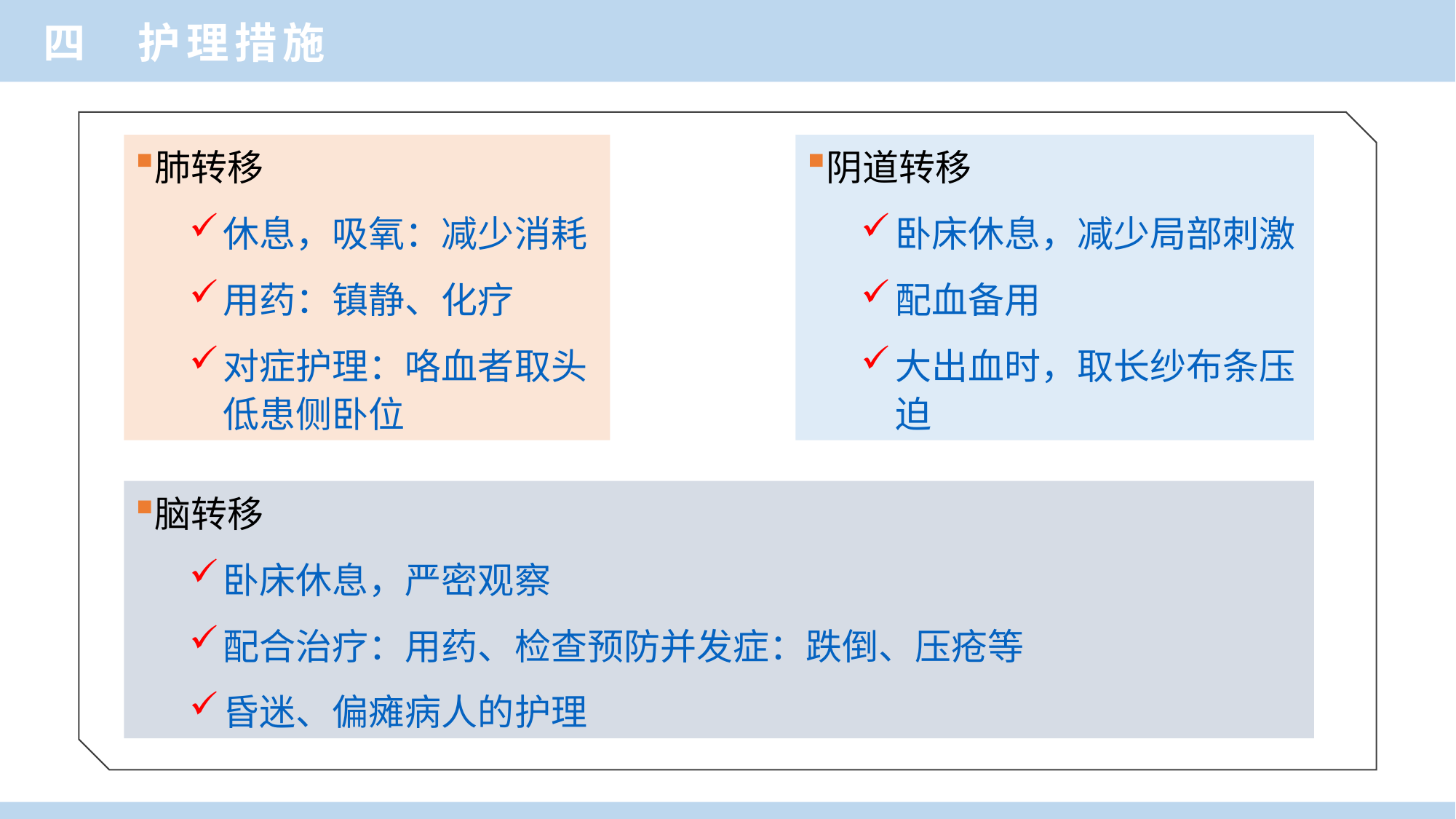

四   护理措施

肺转移
休息，吸氧：减少消耗
用药：镇静、化疗
对症护理：咯血者取头低患侧卧位
阴道转移
卧床休息，减少局部刺激
配血备用
大出血时，取长纱布条压迫
脑转移
卧床休息，严密观察
配合治疗：用药、检查预防并发症：跌倒、压疮等
昏迷、偏瘫病人的护理